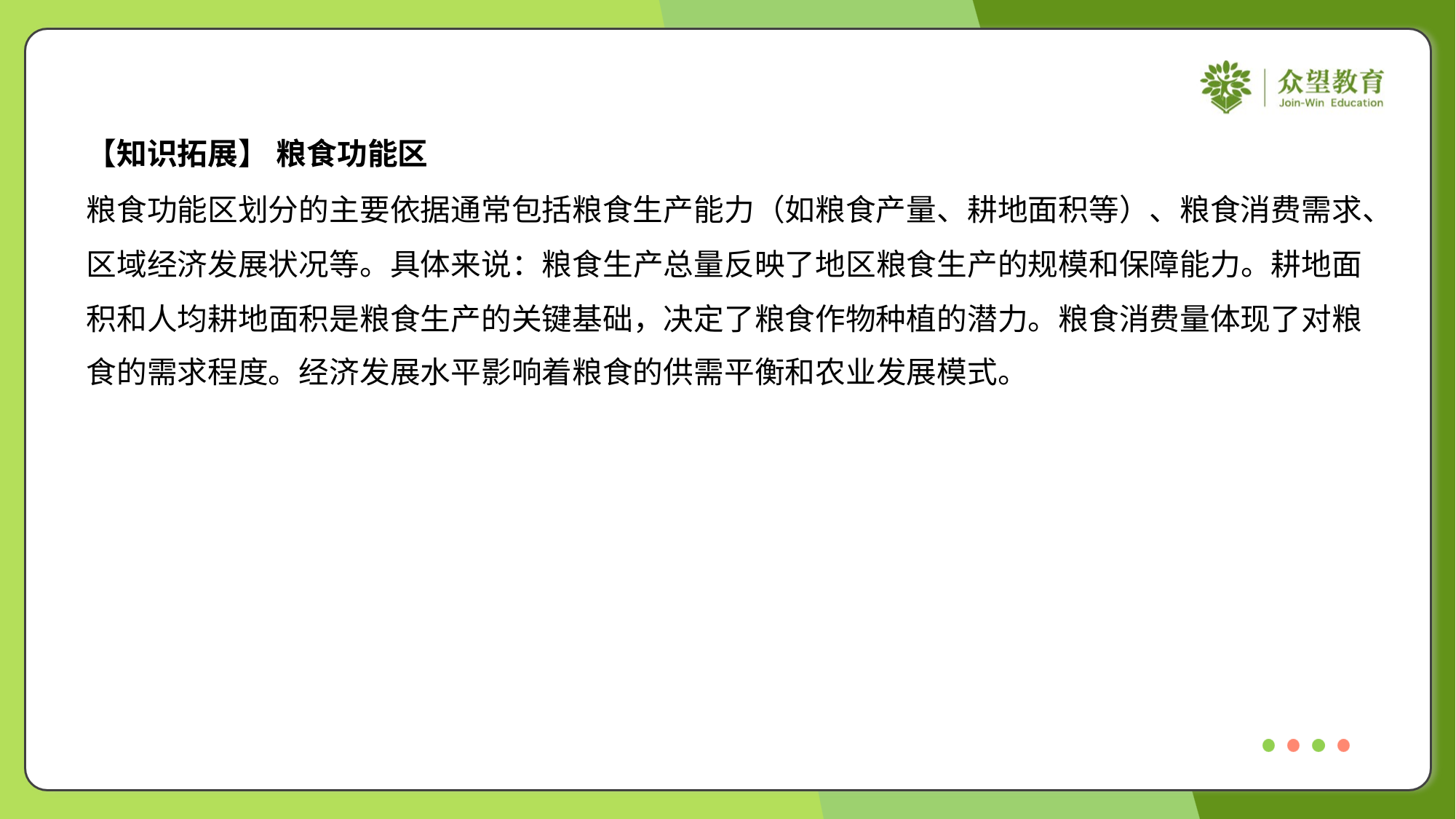

【知识拓展】 粮食功能区
粮食功能区划分的主要依据通常包括粮食生产能力（如粮食产量、耕地面积等）、粮食消费需求、
区域经济发展状况等。具体来说：粮食生产总量反映了地区粮食生产的规模和保障能力。耕地面
积和人均耕地面积是粮食生产的关键基础，决定了粮食作物种植的潜力。粮食消费量体现了对粮
食的需求程度。经济发展水平影响着粮食的供需平衡和农业发展模式。